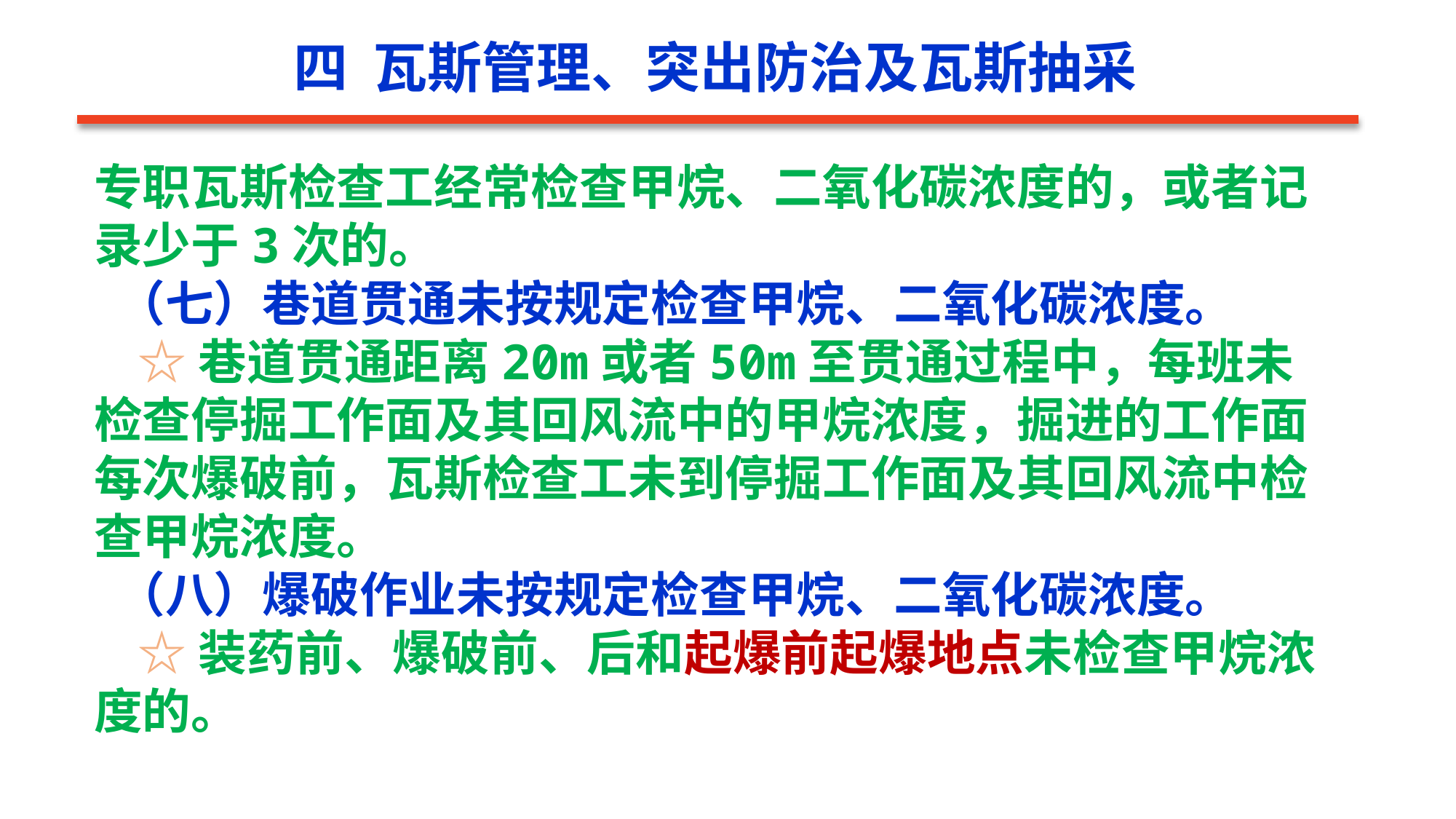

四  瓦斯管理、突出防治及瓦斯抽采
专职瓦斯检查工经常检查甲烷、二氧化碳浓度的，或者记录少于3次的。
 （七）巷道贯通未按规定检查甲烷、二氧化碳浓度。
    ☆巷道贯通距离20m或者50m至贯通过程中，每班未检查停掘工作面及其回风流中的甲烷浓度，掘进的工作面每次爆破前，瓦斯检查工未到停掘工作面及其回风流中检查甲烷浓度。
 （八）爆破作业未按规定检查甲烷、二氧化碳浓度。
    ☆装药前、爆破前、后和起爆前起爆地点未检查甲烷浓度的。